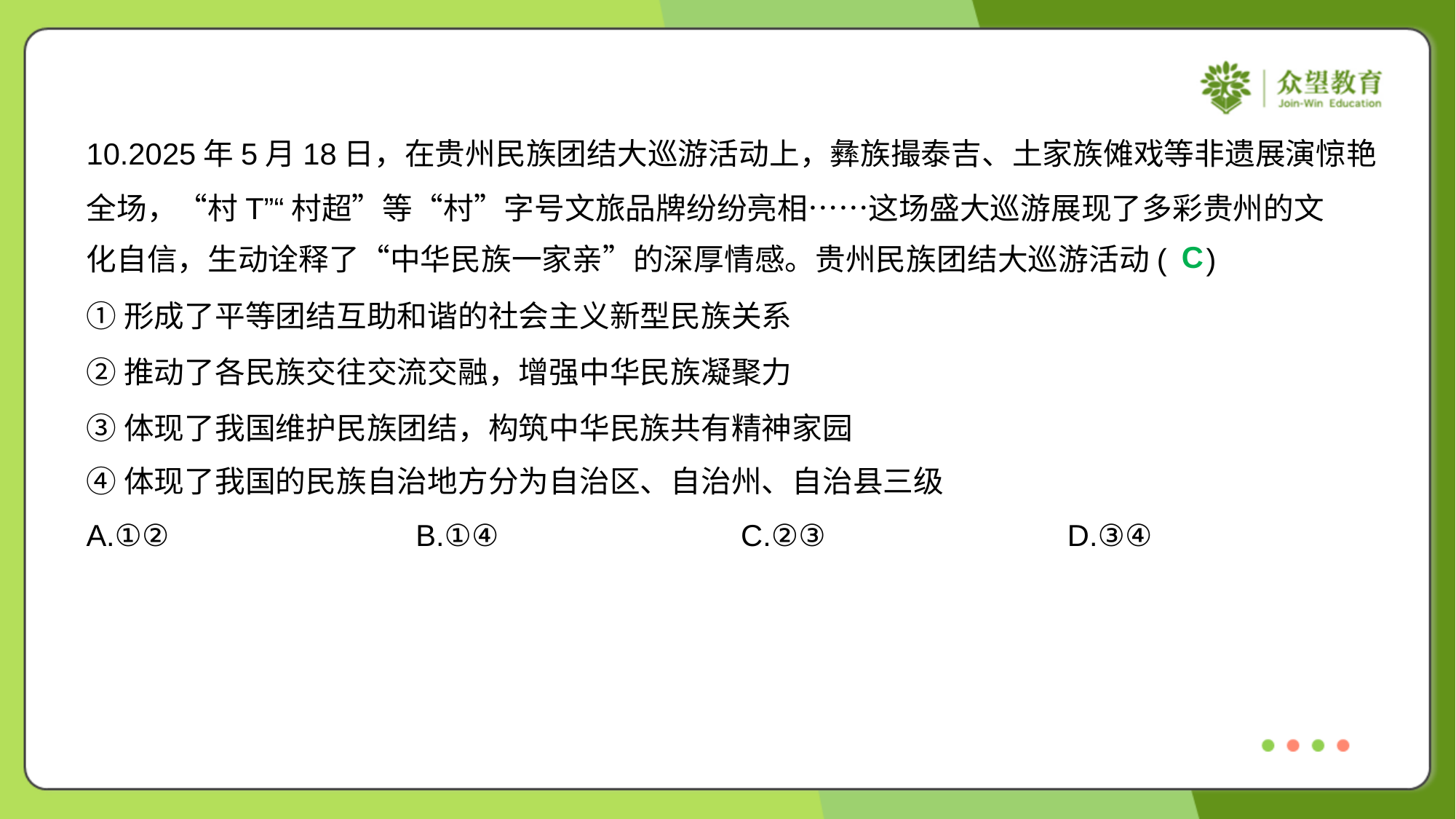

10.2025年5月18日，在贵州民族团结大巡游活动上，彝族撮泰吉、土家族傩戏等非遗展演惊艳
全场，“村T”“村超”等“村”字号文旅品牌纷纷亮相……这场盛大巡游展现了多彩贵州的文
化自信，生动诠释了“中华民族一家亲”的深厚情感。贵州民族团结大巡游活动(     )
C
①形成了平等团结互助和谐的社会主义新型民族关系
②推动了各民族交往交流交融，增强中华民族凝聚力
③体现了我国维护民族团结，构筑中华民族共有精神家园
④体现了我国的民族自治地方分为自治区、自治州、自治县三级
A.①②	B.①④	C.②③	D.③④